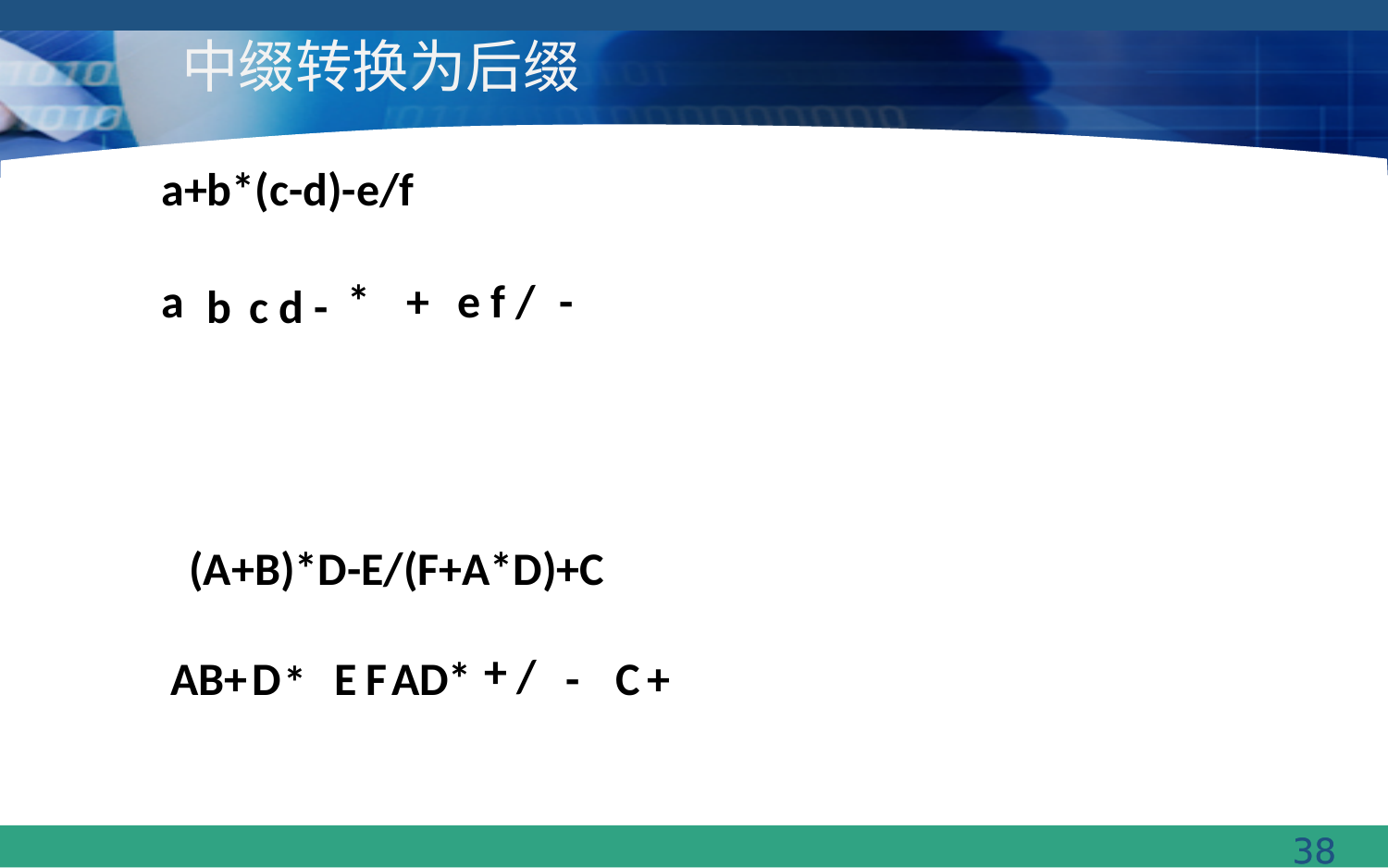

# 中缀转换为后缀
a+b*(c-d)-e/f

a
*
+
e f /
-
b
c d -
(A+B)*D-E/(F+A*D)+C
+
/
AD*
E
F
AB+
D
-
C
+
*